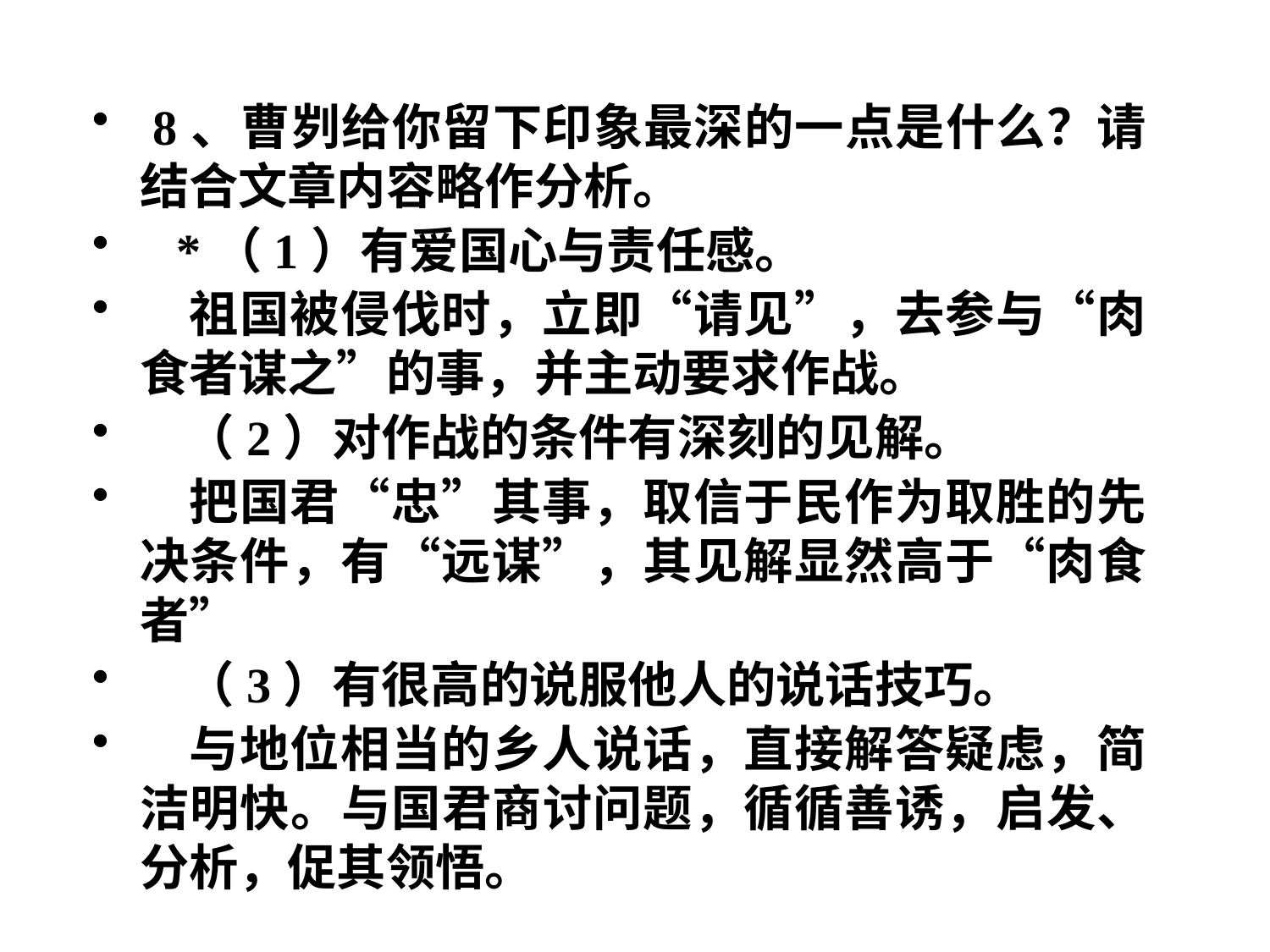

8、曹刿给你留下印象最深的一点是什么？请结合文章内容略作分析。
   *（1）有爱国心与责任感。
   祖国被侵伐时，立即“请见”，去参与“肉食者谋之”的事，并主动要求作战。
   （2）对作战的条件有深刻的见解。
   把国君“忠”其事，取信于民作为取胜的先决条件，有“远谋”，其见解显然高于“肉食者”
   （3）有很高的说服他人的说话技巧。
   与地位相当的乡人说话，直接解答疑虑，简洁明快。与国君商讨问题，循循善诱，启发、分析，促其领悟。